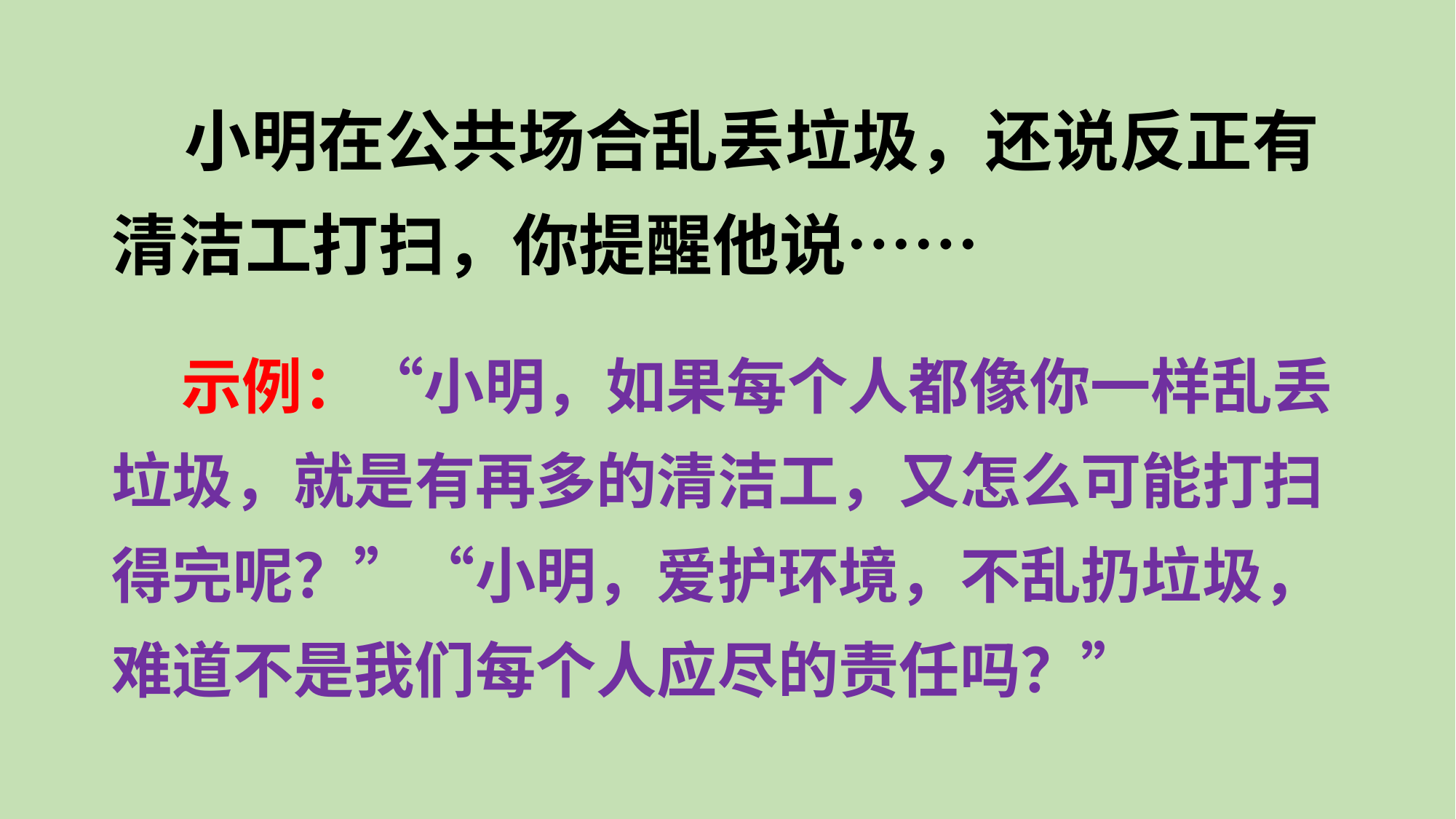

小明在公共场合乱丢垃圾，还说反正有清洁工打扫，你提醒他说……
    示例：“小明，如果每个人都像你一样乱丢垃圾，就是有再多的清洁工，又怎么可能打扫得完呢？”“小明，爱护环境，不乱扔垃圾，难道不是我们每个人应尽的责任吗？”